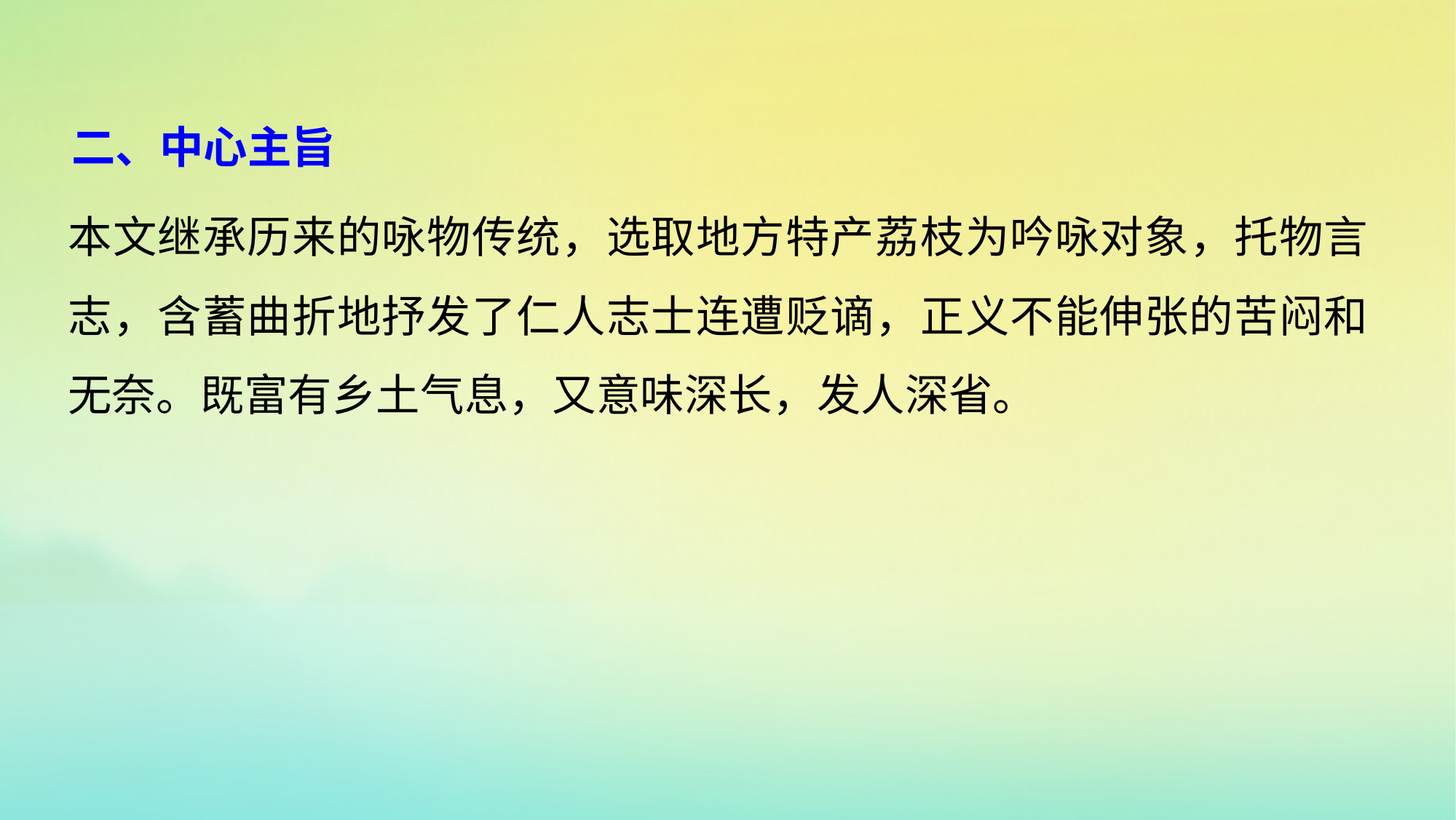

二、中心主旨
本文继承历来的咏物传统，选取地方特产荔枝为吟咏对象，托物言志，含蓄曲折地抒发了仁人志士连遭贬谪，正义不能伸张的苦闷和无奈。既富有乡土气息，又意味深长，发人深省。